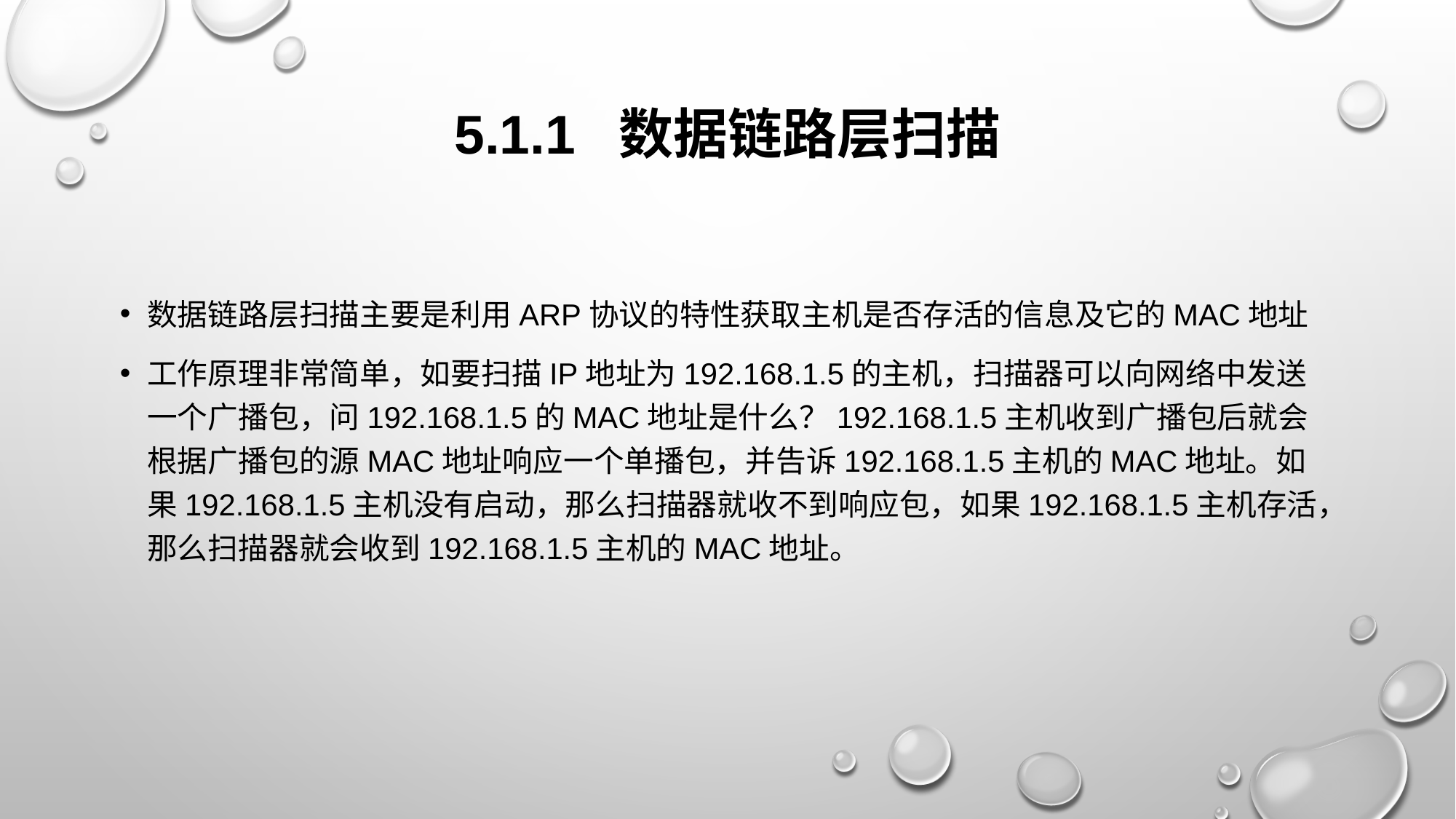

# 5.1.1  数据链路层扫描
数据链路层扫描主要是利用ARP协议的特性获取主机是否存活的信息及它的MAC地址
工作原理非常简单，如要扫描IP地址为192.168.1.5的主机，扫描器可以向网络中发送一个广播包，问192.168.1.5的MAC地址是什么？192.168.1.5主机收到广播包后就会根据广播包的源MAC地址响应一个单播包，并告诉192.168.1.5主机的MAC地址。如果192.168.1.5主机没有启动，那么扫描器就收不到响应包，如果192.168.1.5主机存活，那么扫描器就会收到192.168.1.5主机的MAC地址。